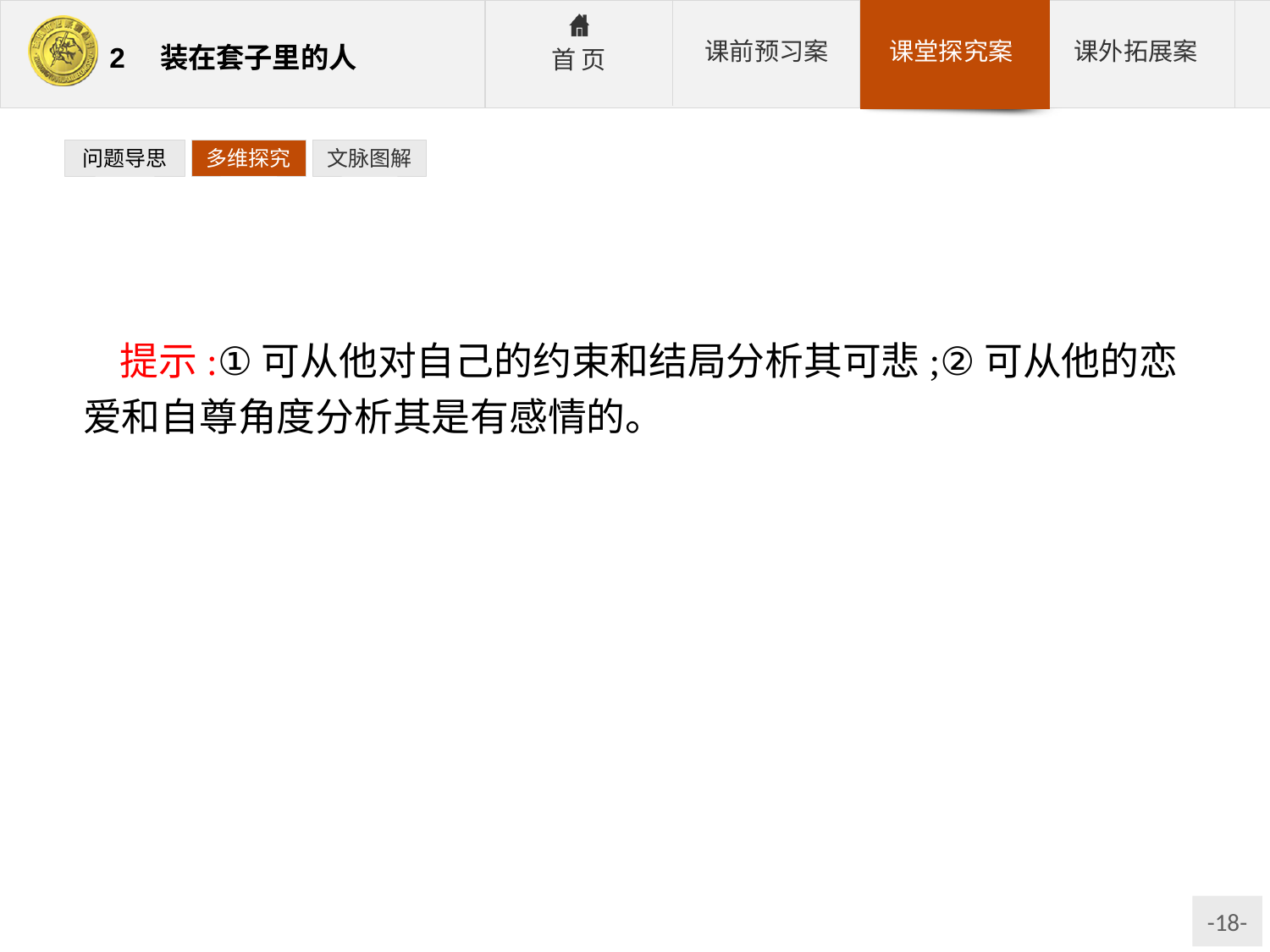

问题导思
多维探究
文脉图解
提示:①可从他对自己的约束和结局分析其可悲;②可从他的恋爱和自尊角度分析其是有感情的。
参考答案:别里科夫的套子是对自己的一种保护,他无意于害人,却被别人嘲讽。
他想恋爱,差点结了婚。他有自尊心,遭到柯瓦连科的训斥,他心慌意乱,胆战心惊。